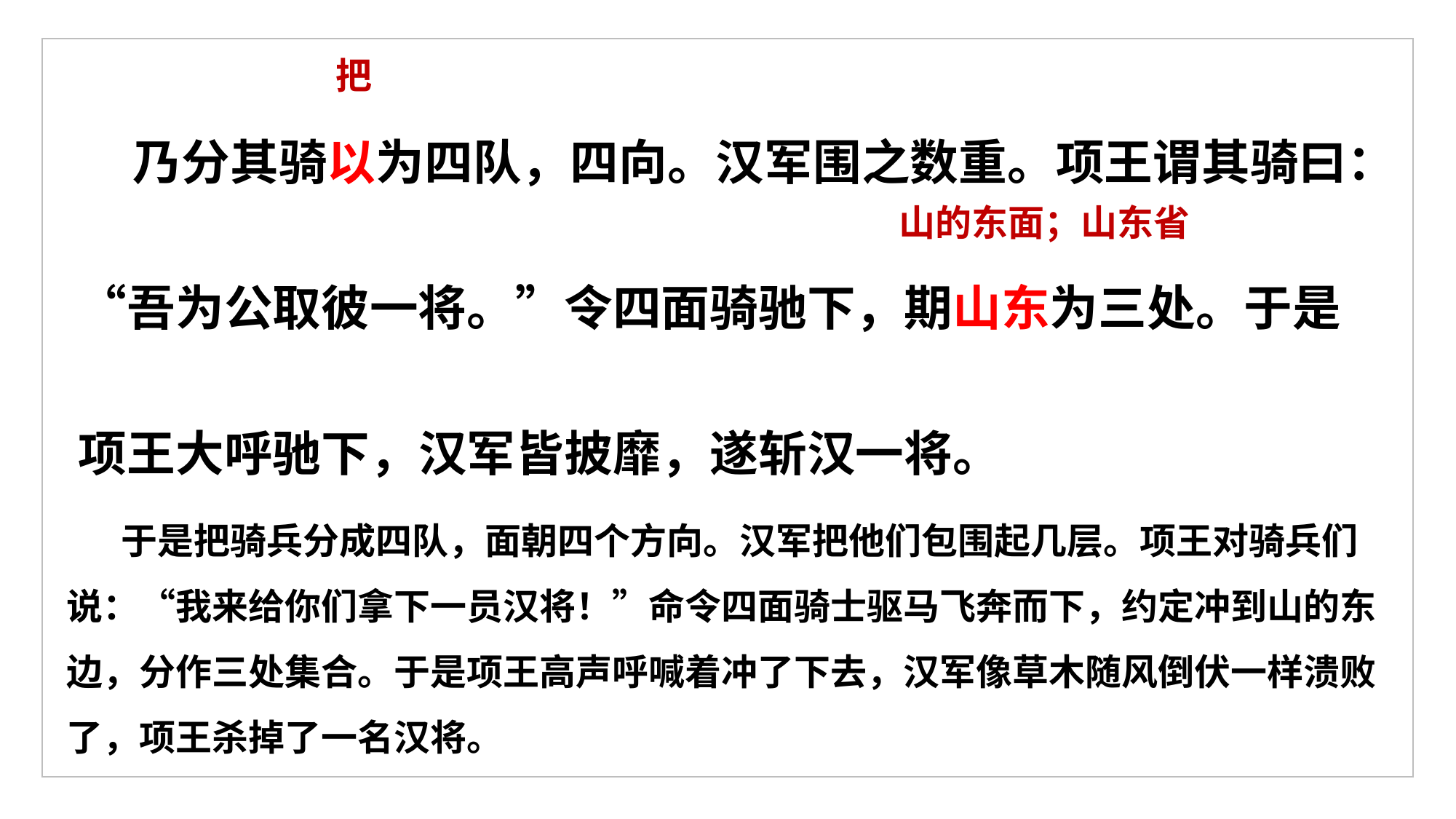

乃分其骑以为四队，四向。汉军围之数重。项王谓其骑曰：“吾为公取彼一将。”令四面骑驰下，期山东为三处。于是项王大呼驰下，汉军皆披靡，遂斩汉一将。
把
山的东面；山东省
于是把骑兵分成四队，面朝四个方向。汉军把他们包围起几层。项王对骑兵们说：“我来给你们拿下一员汉将！”命令四面骑士驱马飞奔而下，约定冲到山的东边，分作三处集合。于是项王高声呼喊着冲了下去，汉军像草木随风倒伏一样溃败了，项王杀掉了一名汉将。